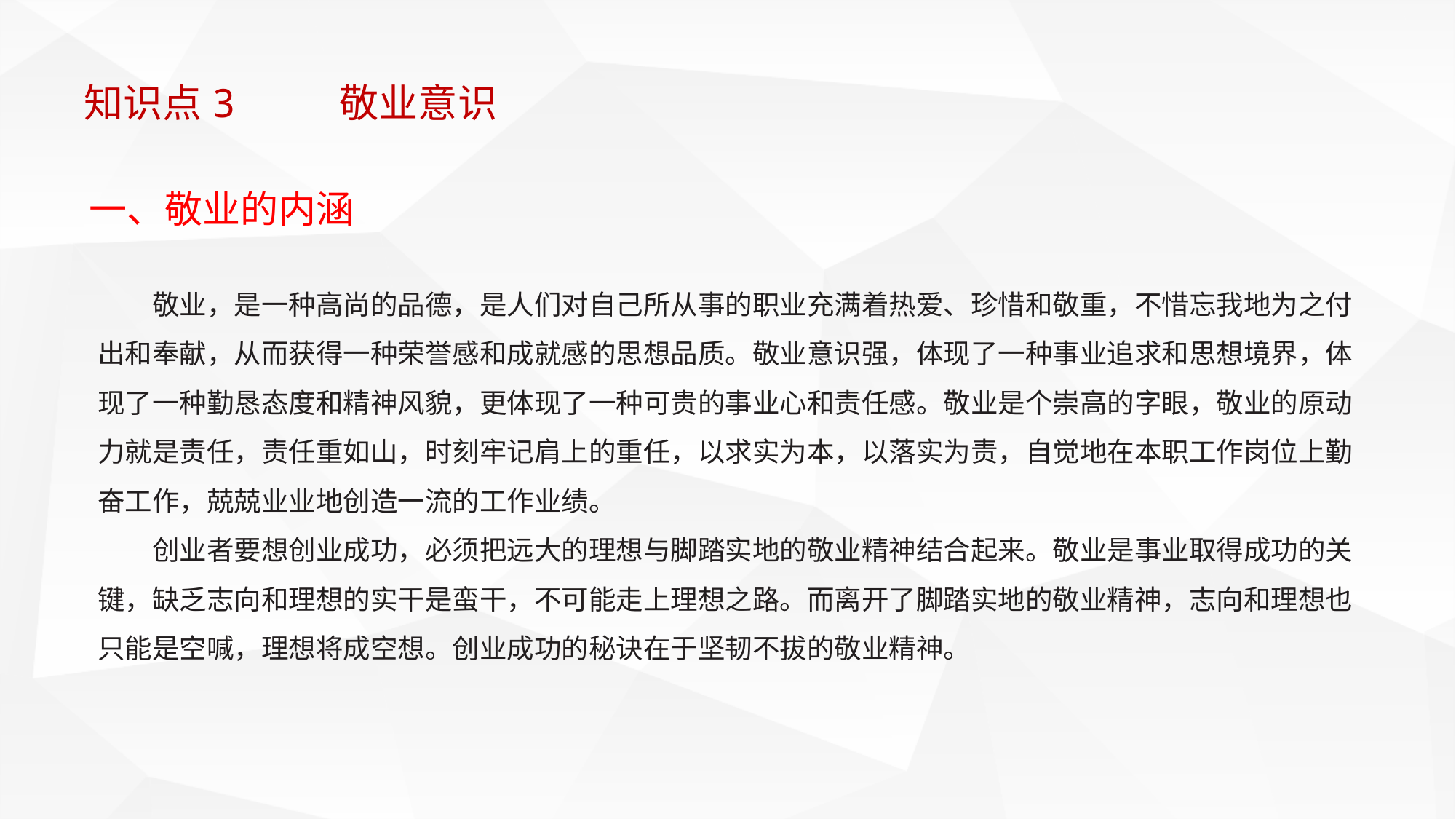

知识点3    敬业意识
一、敬业的内涵
敬业，是一种高尚的品德，是人们对自己所从事的职业充满着热爱、珍惜和敬重，不惜忘我地为之付出和奉献，从而获得一种荣誉感和成就感的思想品质。敬业意识强，体现了一种事业追求和思想境界，体现了一种勤恳态度和精神风貌，更体现了一种可贵的事业心和责任感。敬业是个崇高的字眼，敬业的原动力就是责任，责任重如山，时刻牢记肩上的重任，以求实为本，以落实为责，自觉地在本职工作岗位上勤奋工作，兢兢业业地创造一流的工作业绩。
创业者要想创业成功，必须把远大的理想与脚踏实地的敬业精神结合起来。敬业是事业取得成功的关键，缺乏志向和理想的实干是蛮干，不可能走上理想之路。而离开了脚踏实地的敬业精神，志向和理想也只能是空喊，理想将成空想。创业成功的秘诀在于坚韧不拔的敬业精神。